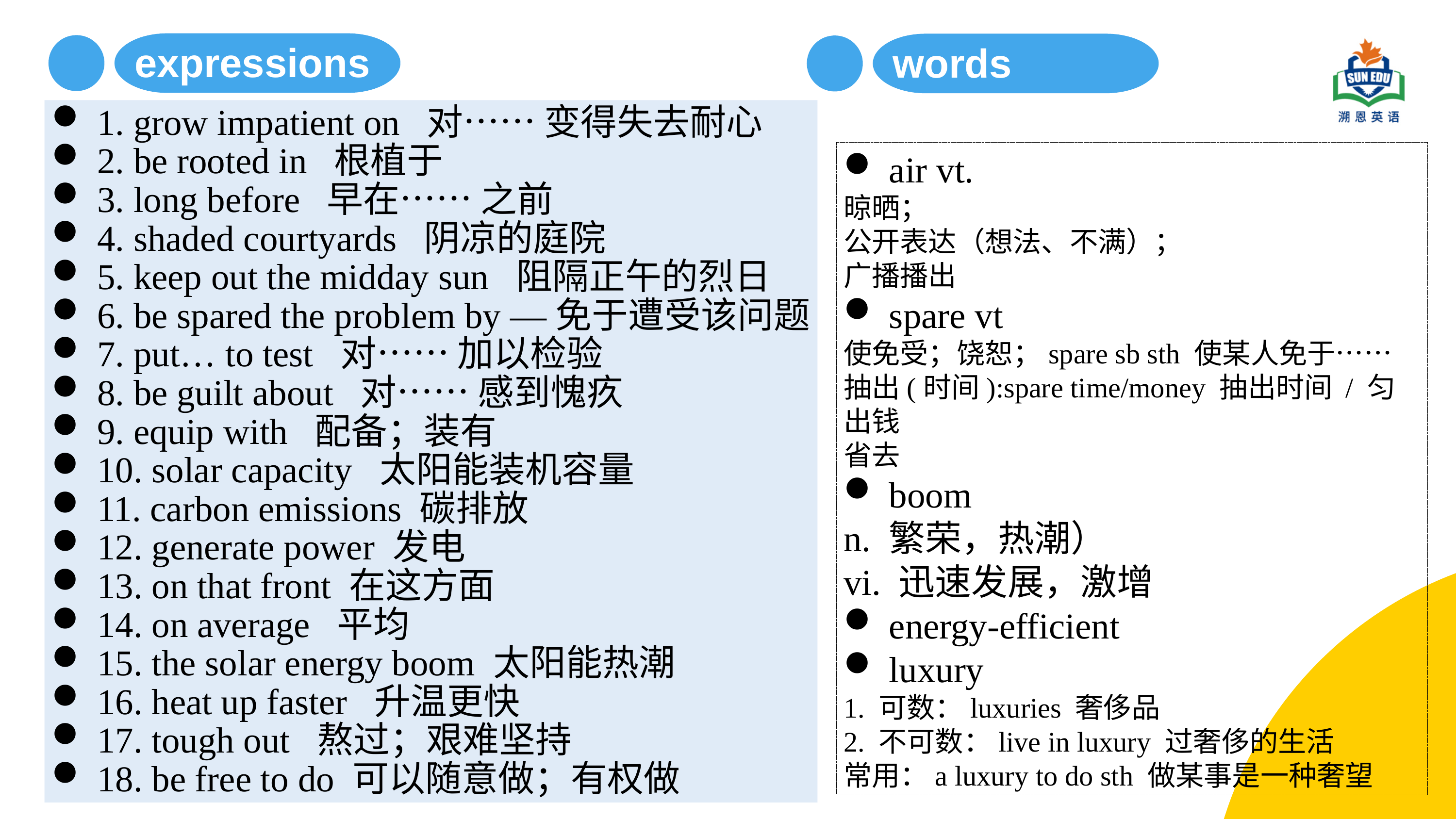

expressions

words
1. grow impatient on  对…… 变得失去耐心
2. be rooted in  根植于
3. long before  早在…… 之前
4. shaded courtyards  阴凉的庭院
5. keep out the midday sun  阻隔正午的烈日
6. be spared the problem by —免于遭受该问题
7. put… to test  对…… 加以检验
8. be guilt about  对…… 感到愧疚
9. equip with  配备；装有
10. solar capacity  太阳能装机容量
11. carbon emissions 碳排放
12. generate power 发电
13. on that front 在这方面
14. on average  平均
15. the solar energy boom 太阳能热潮
16. heat up faster  升温更快
17. tough out  熬过；艰难坚持
18. be free to do 可以随意做；有权做
air vt.
晾晒；
公开表达（想法、不满）；
广播播出
spare vt
使免受；饶恕；spare sb sth 使某人免于……
抽出(时间):spare time/money 抽出时间 / 匀出钱
省去
boom
n. 繁荣，热潮）
vi. 迅速发展，激增
energy-efficient
luxury
1. 可数：luxuries 奢侈品
2. 不可数：live in luxury 过奢侈的生活
常用：a luxury to do sth 做某事是一种奢望